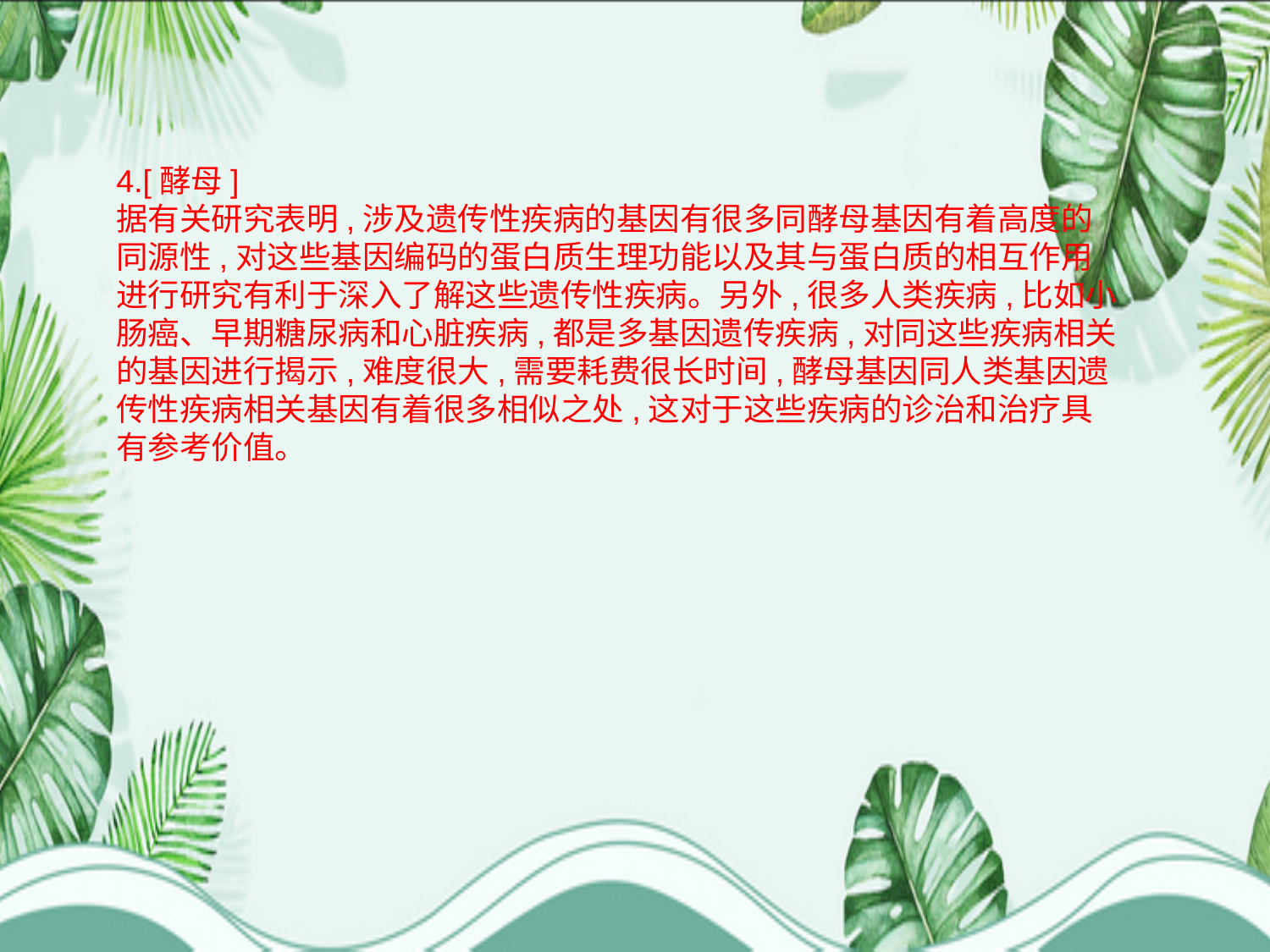

#
4.[酵母]
据有关研究表明,涉及遗传性疾病的基因有很多同酵母基因有着高度的同源性,对这些基因编码的蛋白质生理功能以及其与蛋白质的相互作用进行研究有利于深入了解这些遗传性疾病。另外,很多人类疾病,比如小肠癌、早期糖尿病和心脏疾病,都是多基因遗传疾病,对同这些疾病相关的基因进行揭示,难度很大,需要耗费很长时间,酵母基因同人类基因遗传性疾病相关基因有着很多相似之处,这对于这些疾病的诊治和治疗具有参考价值。